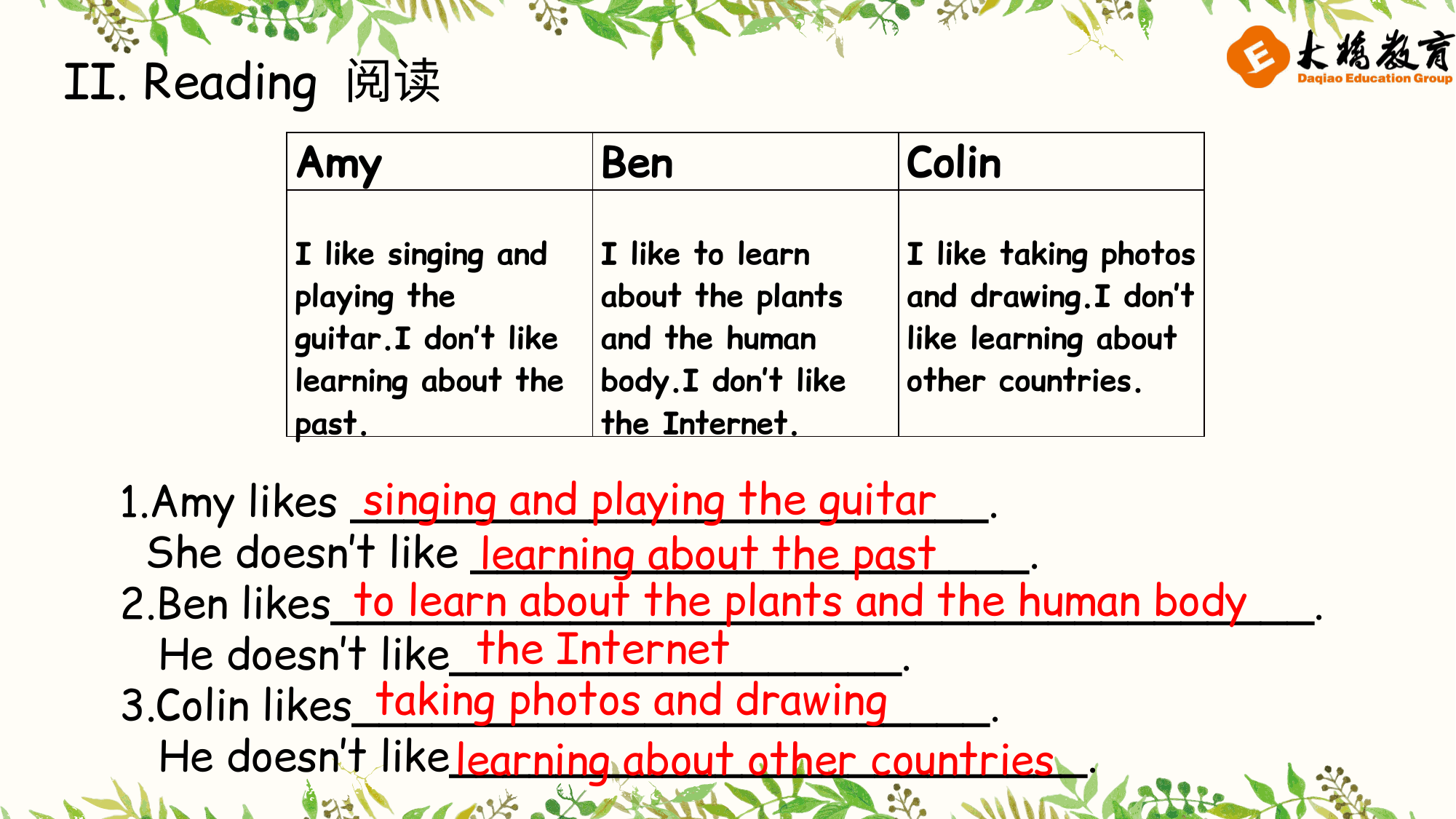

II. Reading 阅读
| Amy | Ben | Colin |
| --- | --- | --- |
| I like singing and playing the guitar.I don’t like learning about the past. | I like to learn about the plants and the human body.I don’t like the Internet. | I like taking photos and drawing.I don’t like learning about other countries. |
 1.Amy likes ________________________.
  She doesn’t like _____________________.2.Ben likes_____________________________________.
   He doesn’t like_________________.3.Colin likes________________________.
   He doesn’t like________________________.
singing and playing the guitar
learning about the past
to learn about the plants and the human body
the Internet
taking photos and drawing
learning about other countries